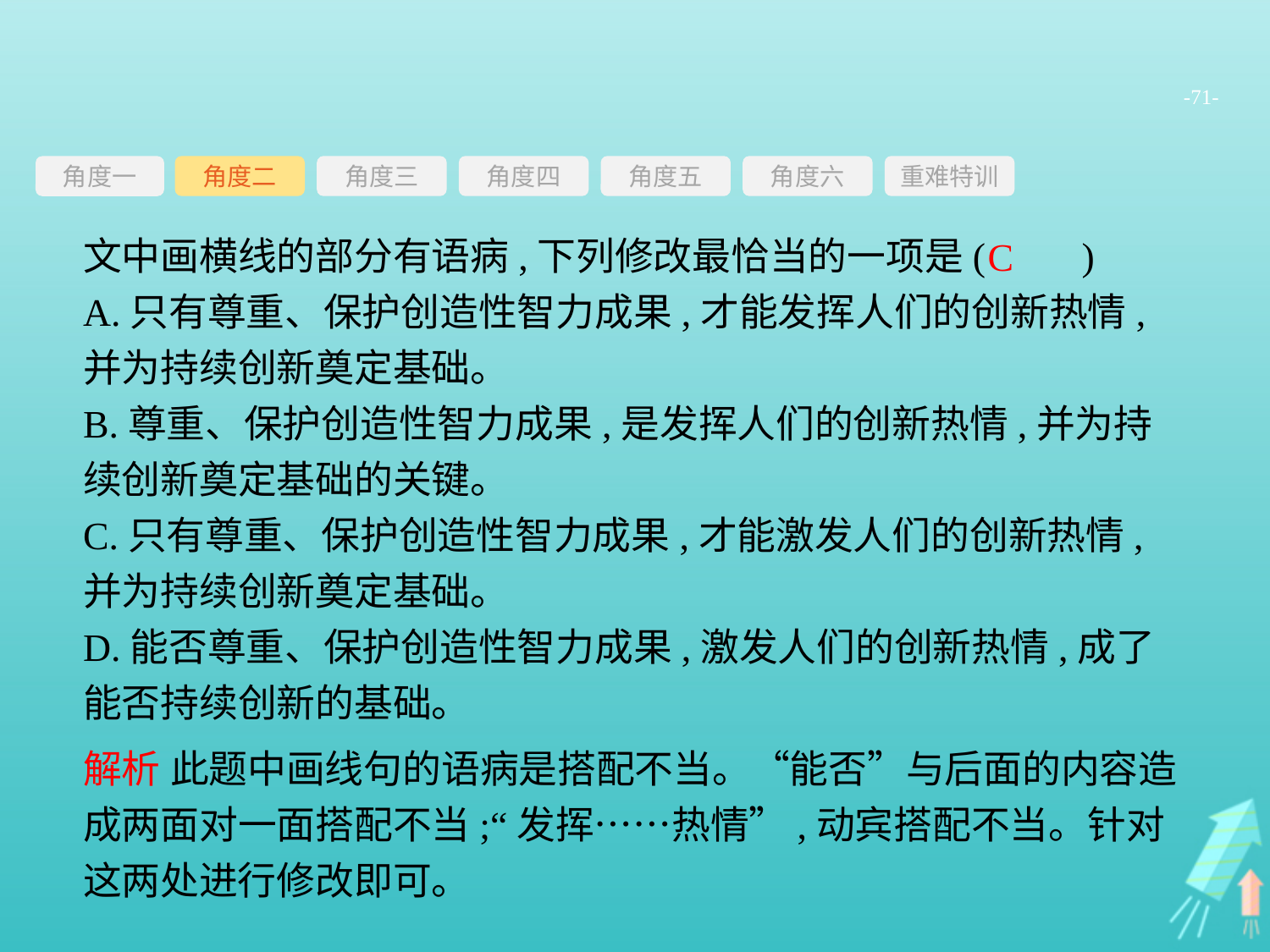

-71-
角度三
角度四
角度五
角度六
重难特训
角度二
角度一
文中画横线的部分有语病,下列修改最恰当的一项是(　　)
A.只有尊重、保护创造性智力成果,才能发挥人们的创新热情,并为持续创新奠定基础。
B.尊重、保护创造性智力成果,是发挥人们的创新热情,并为持续创新奠定基础的关键。
C.只有尊重、保护创造性智力成果,才能激发人们的创新热情,并为持续创新奠定基础。
D.能否尊重、保护创造性智力成果,激发人们的创新热情,成了能否持续创新的基础。
C
解析 此题中画线句的语病是搭配不当。“能否”与后面的内容造成两面对一面搭配不当;“发挥……热情”,动宾搭配不当。针对这两处进行修改即可。